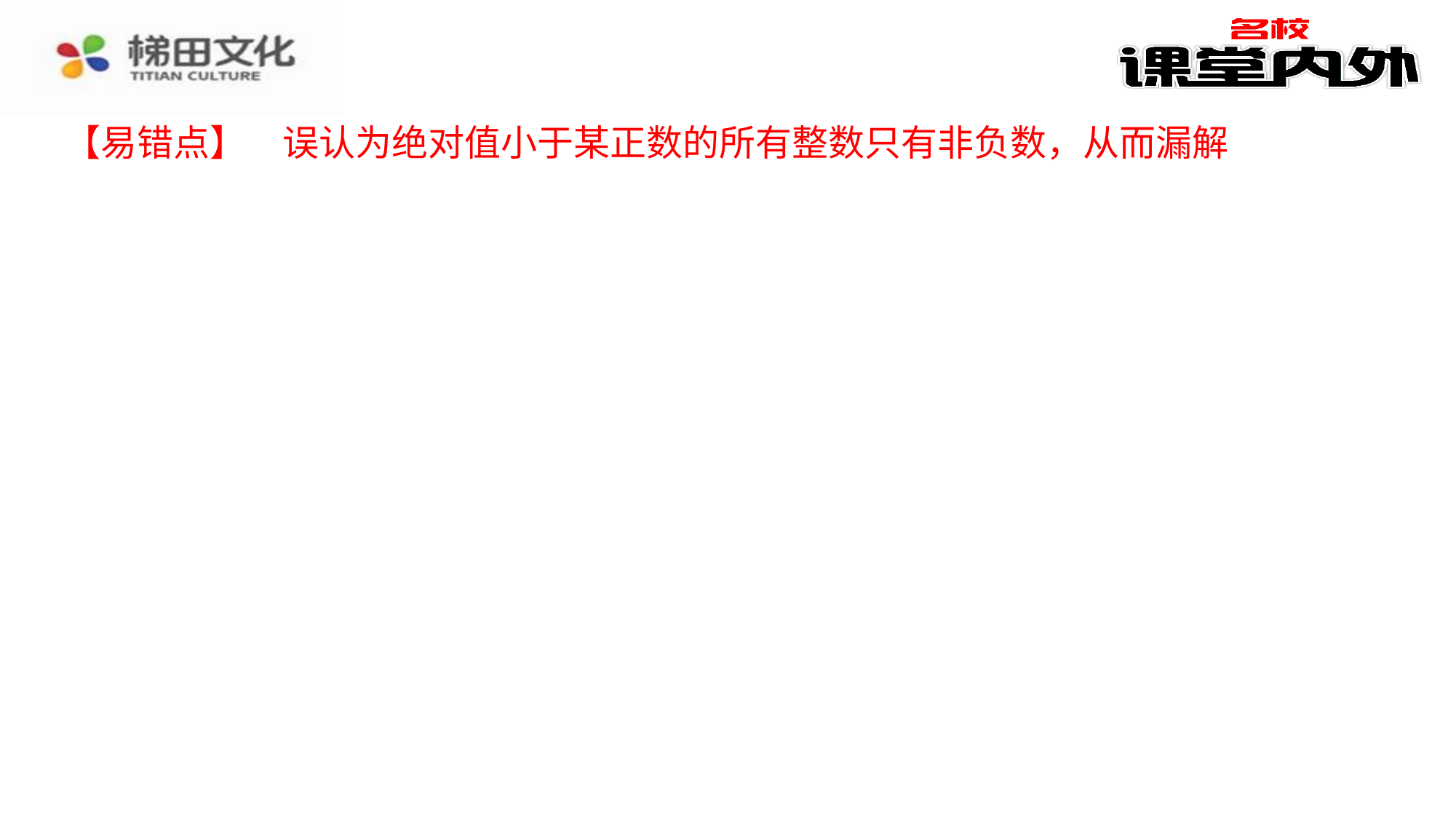

【易错点】　误认为绝对值小于某正数的所有整数只有非负数，从而漏解
【易错点】　误认为绝对值小于某正数的所有整数只有非负数，从而漏解